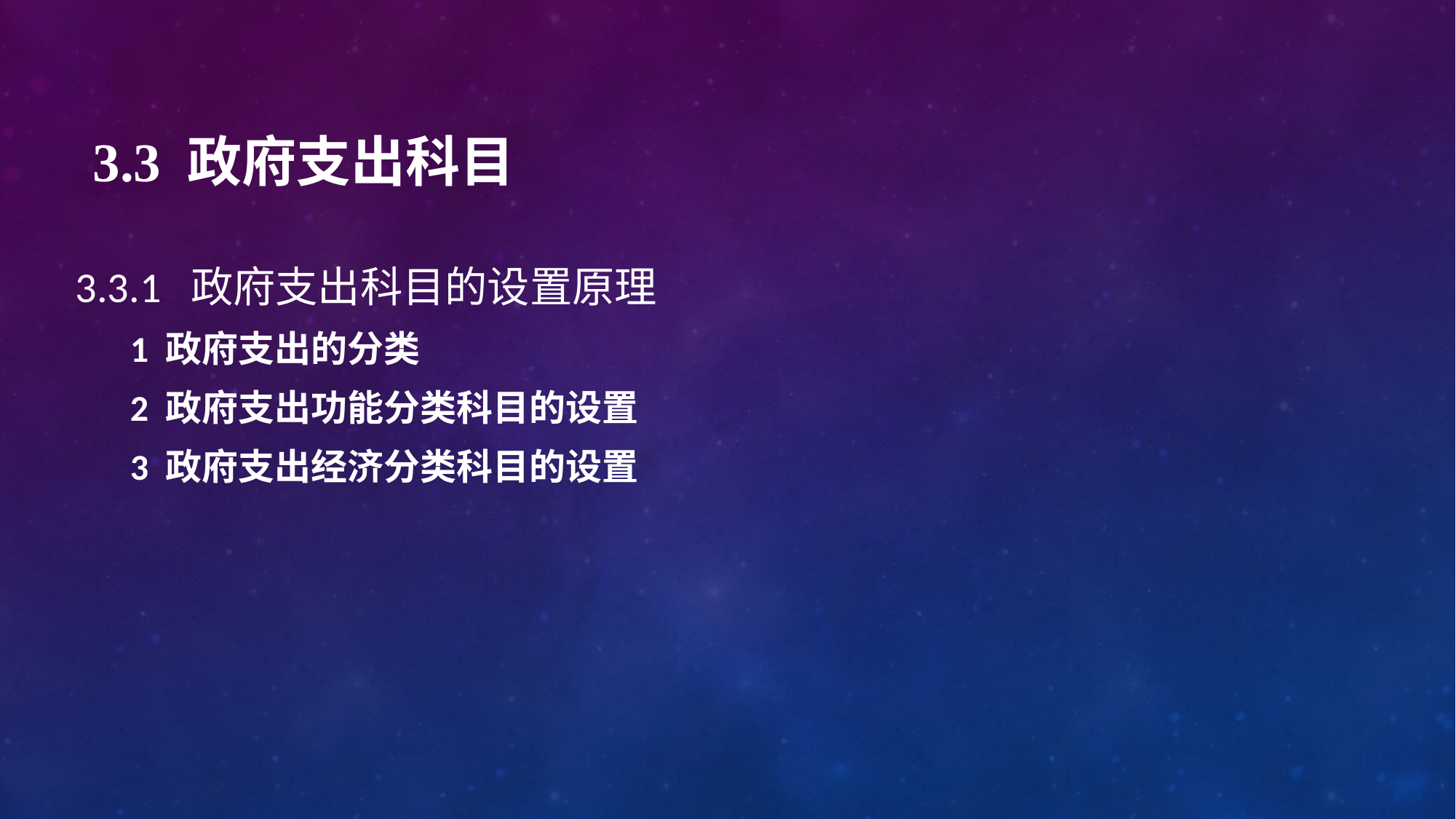

# 3.3 政府支出科目
3.3.1  政府支出科目的设置原理
1 政府支出的分类
2 政府支出功能分类科目的设置
3 政府支出经济分类科目的设置